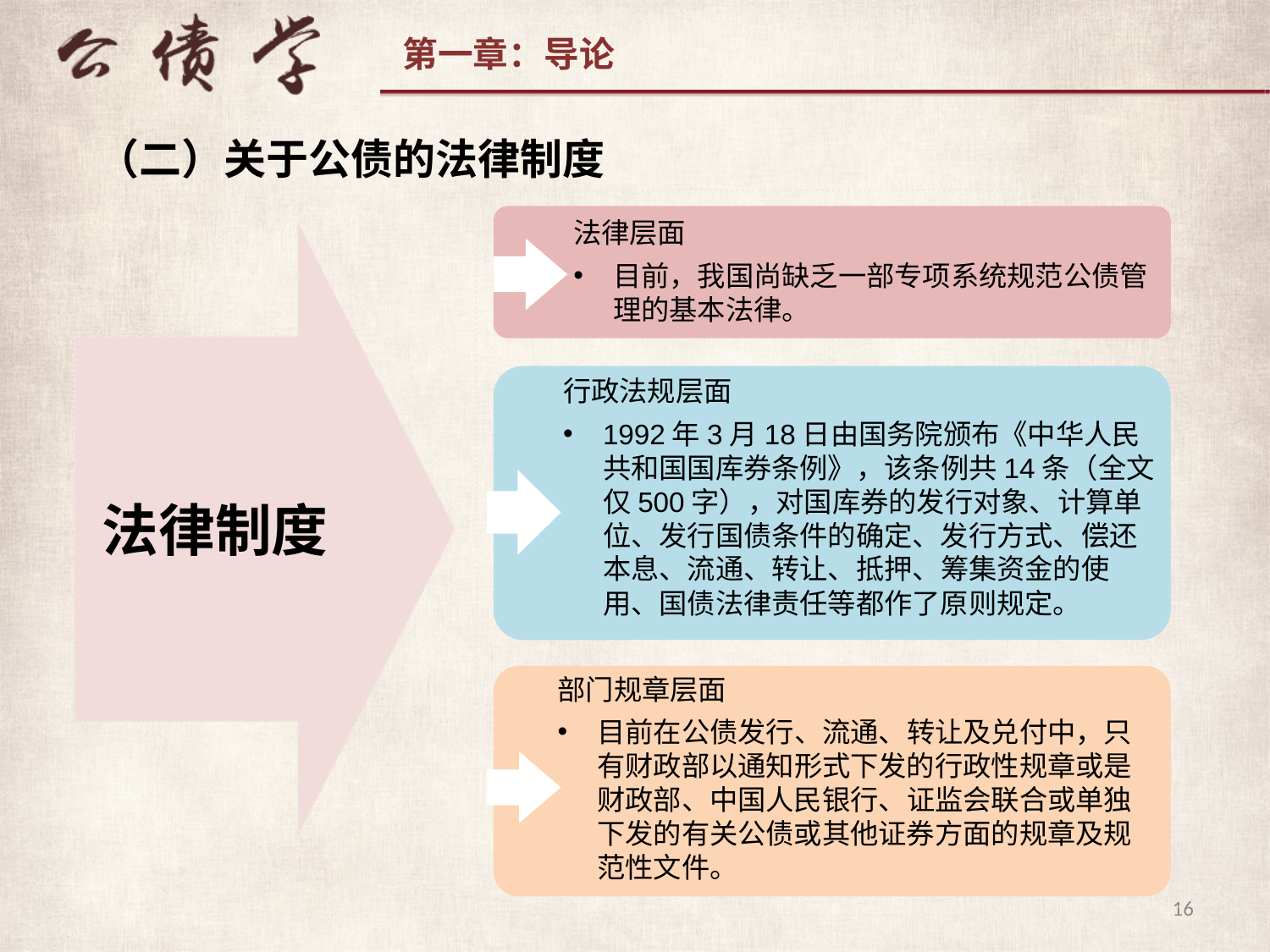

（二）关于公债的法律制度

法律层面
目前，我国尚缺乏一部专项系统规范公债管理的基本法律。
法律制度

行政法规层面
1992年3月18日由国务院颁布《中华人民共和国国库券条例》，该条例共14条（全文仅500字），对国库券的发行对象、计算单位、发行国债条件的确定、发行方式、偿还本息、流通、转让、抵押、筹集资金的使用、国债法律责任等都作了原则规定。

部门规章层面
目前在公债发行、流通、转让及兑付中，只有财政部以通知形式下发的行政性规章或是财政部、中国人民银行、证监会联合或单独下发的有关公债或其他证券方面的规章及规范性文件。
16